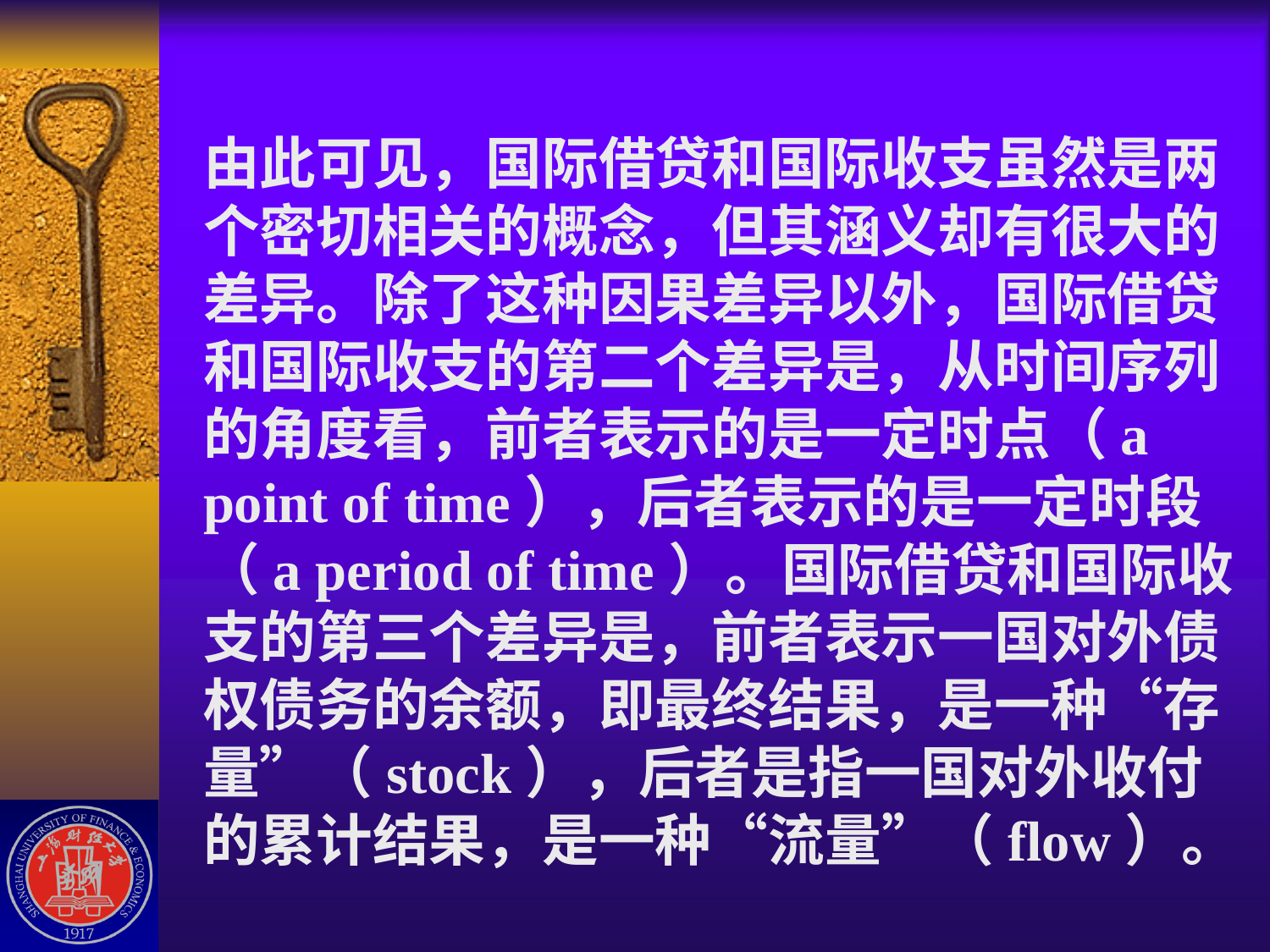

# 由此可见，国际借贷和国际收支虽然是两个密切相关的概念，但其涵义却有很大的差异。除了这种因果差异以外，国际借贷和国际收支的第二个差异是，从时间序列的角度看，前者表示的是一定时点（a point of time），后者表示的是一定时段（a period of time）。国际借贷和国际收支的第三个差异是，前者表示一国对外债权债务的余额，即最终结果，是一种“存量”（stock），后者是指一国对外收付的累计结果，是一种“流量”（flow）。